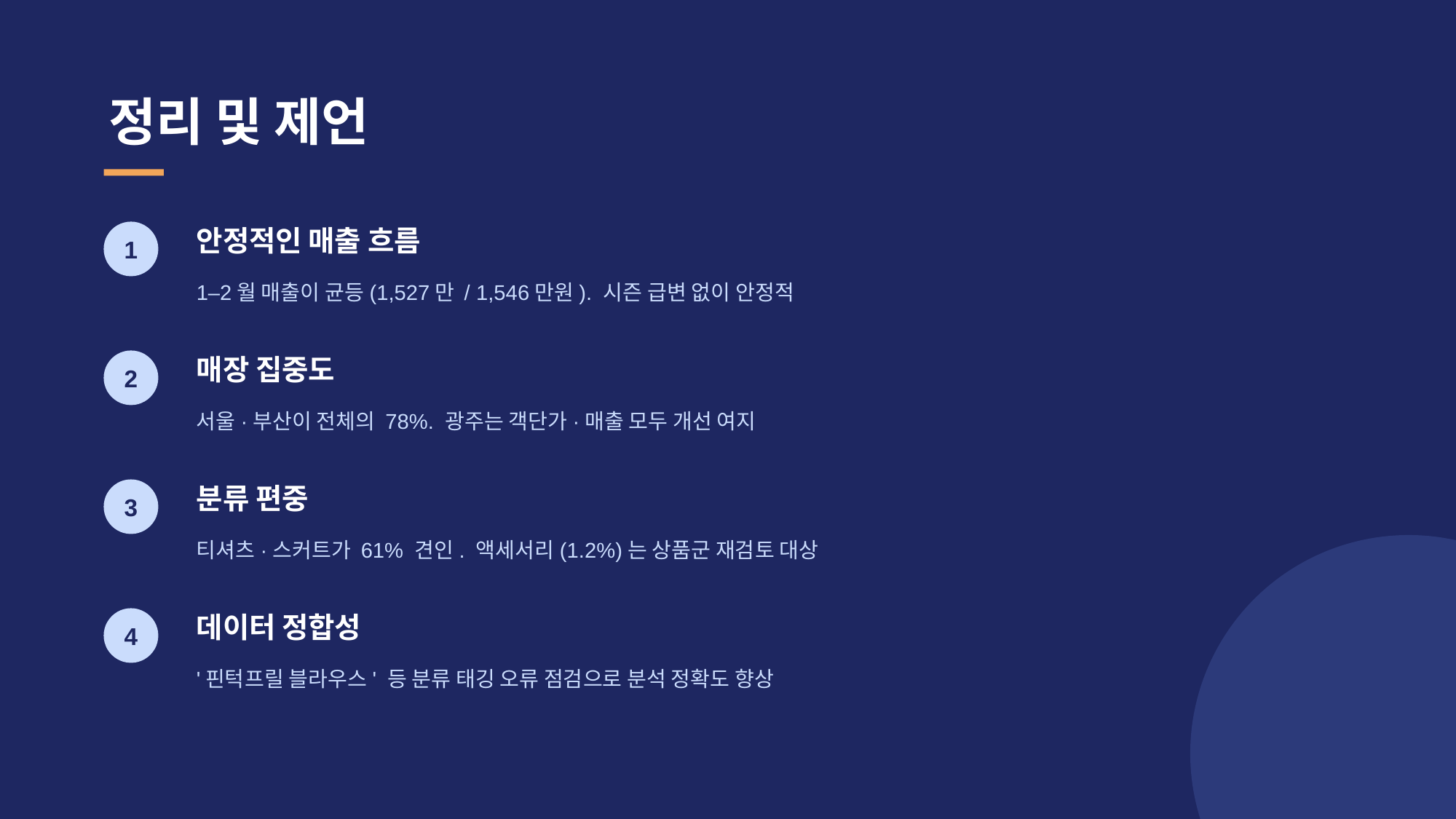

정리 및 제언

안정적인 매출 흐름

1
1–2월 매출이 균등(1,527만 / 1,546만원). 시즌 급변 없이 안정적
매장 집중도

2
서울·부산이 전체의 78%. 광주는 객단가·매출 모두 개선 여지
분류 편중

3
티셔츠·스커트가 61% 견인. 액세서리(1.2%)는 상품군 재검토 대상

데이터 정합성

4
'핀턱프릴 블라우스' 등 분류 태깅 오류 점검으로 분석 정확도 향상